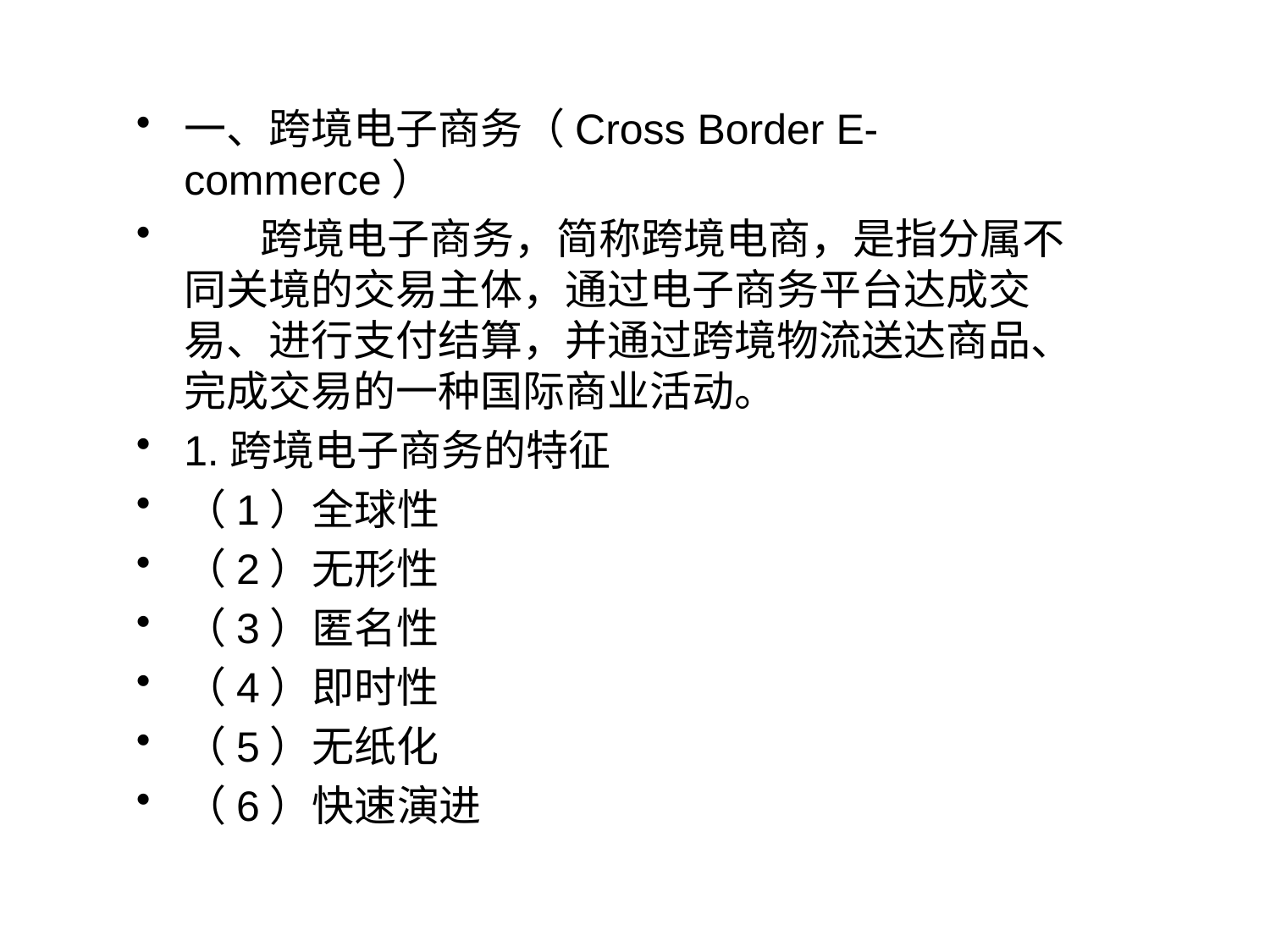

一、跨境电子商务（Cross Border E-commerce）
       跨境电子商务，简称跨境电商，是指分属不同关境的交易主体，通过电子商务平台达成交易、进行支付结算，并通过跨境物流送达商品、完成交易的一种国际商业活动。
1.跨境电子商务的特征
（1）全球性
（2）无形性
（3）匿名性
（4）即时性
（5）无纸化
（6）快速演进